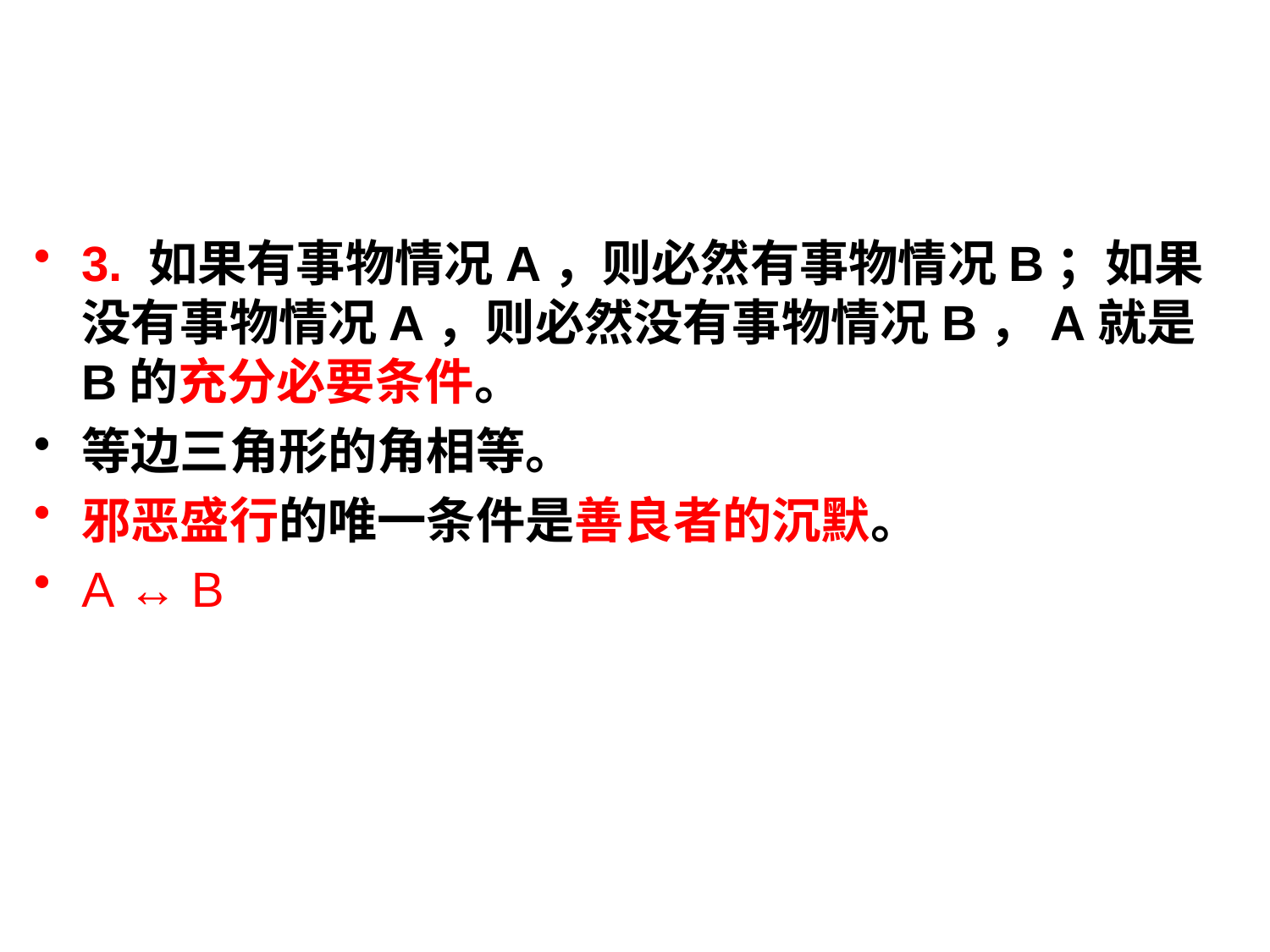

3. 如果有事物情况A，则必然有事物情况B；如果没有事物情况A，则必然没有事物情况B，A就是B的充分必要条件。
等边三角形的角相等。
邪恶盛行的唯一条件是善良者的沉默。
A ↔ B